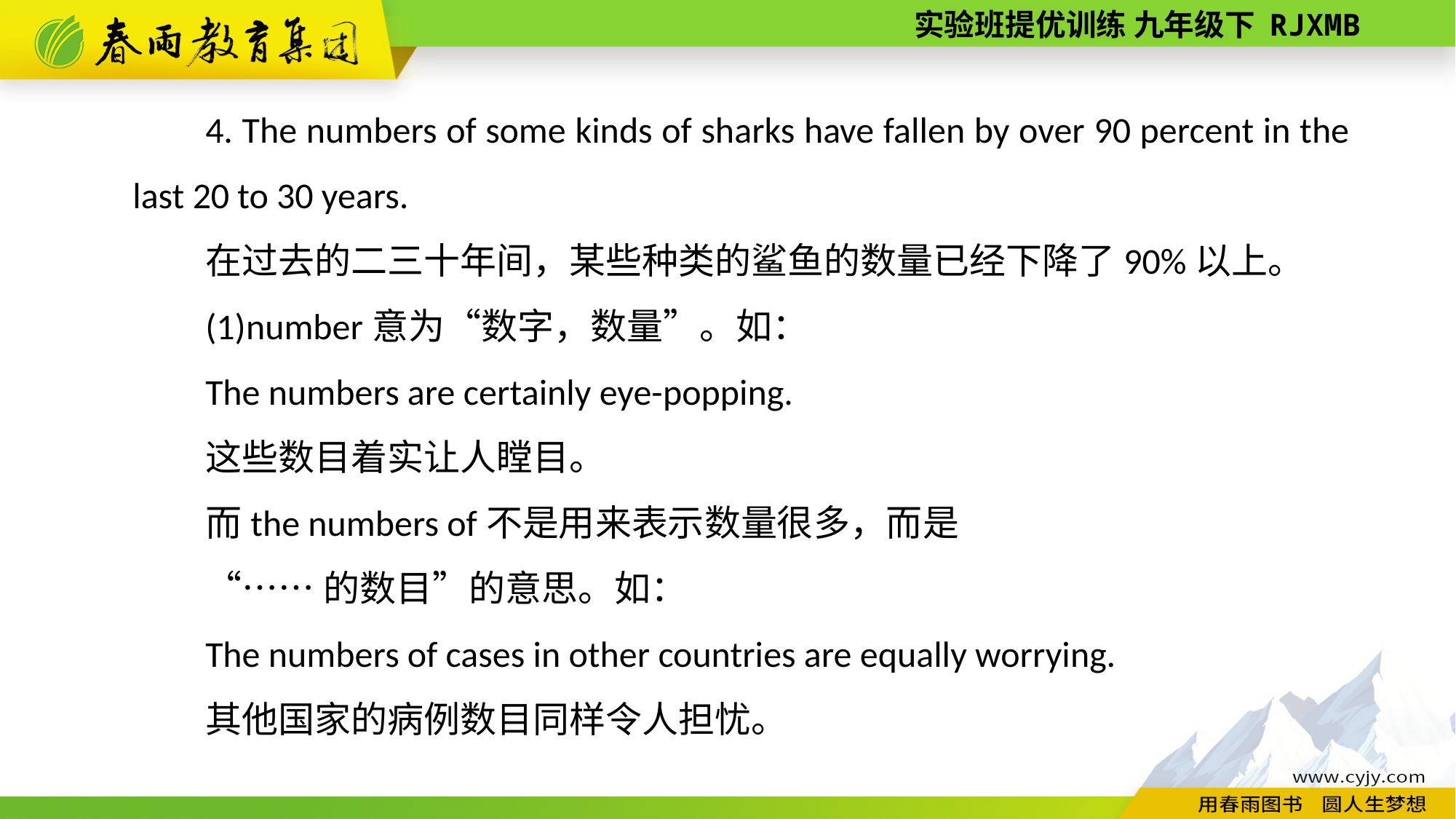

4. The numbers of some kinds of sharks have fallen by over 90 percent in the last 20 to 30 years.
在过去的二三十年间，某些种类的鲨鱼的数量已经下降了90%以上。
(1)number意为“数字，数量”。如：
The numbers are certainly eye-­popping.
这些数目着实让人瞠目。
而the numbers of不是用来表示数量很多，而是
“……的数目”的意思。如：
The numbers of cases in other countries are equally worrying.
其他国家的病例数目同样令人担忧。